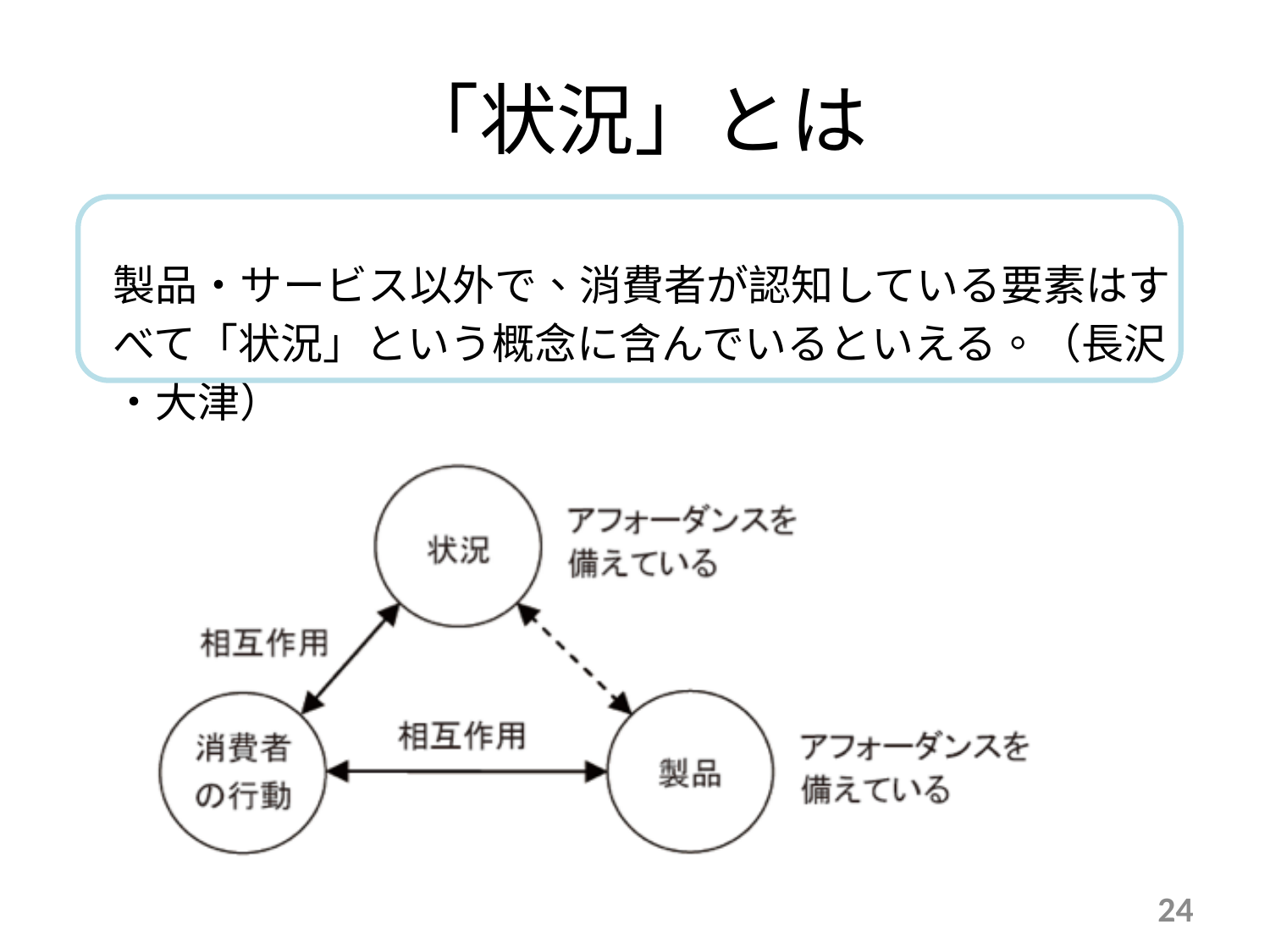

「状況」とは

製品・サービス以外で、消費者が認知している要素はすべて「状況」という概念に含んでいるといえる。（長沢・大津）

24